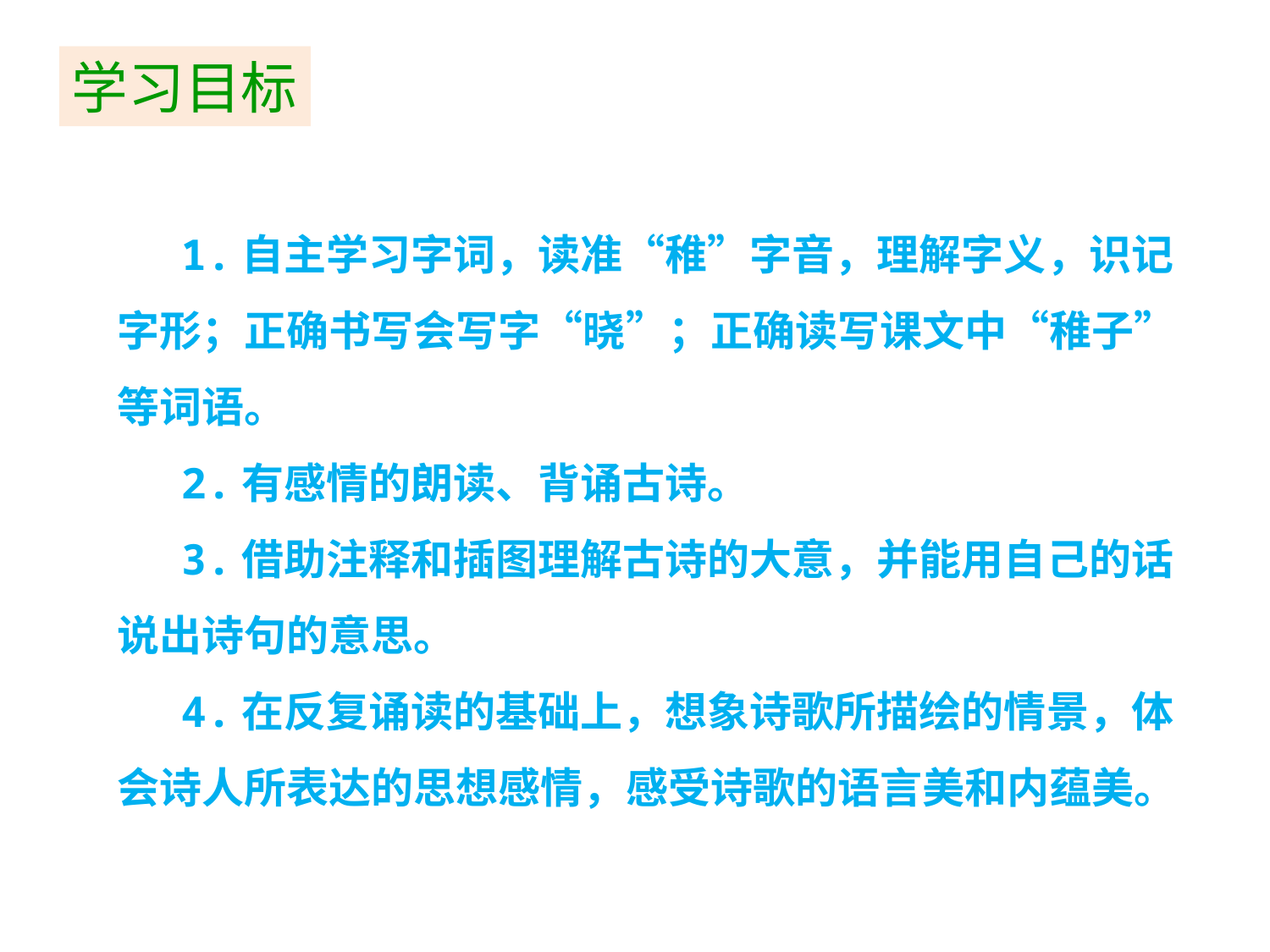

学习目标
1.自主学习字词，读准“稚”字音，理解字义，识记字形；正确书写会写字“晓”；正确读写课文中“稚子”等词语。
2.有感情的朗读、背诵古诗。
3.借助注释和插图理解古诗的大意，并能用自己的话说出诗句的意思。
4.在反复诵读的基础上，想象诗歌所描绘的情景，体会诗人所表达的思想感情，感受诗歌的语言美和内蕴美。